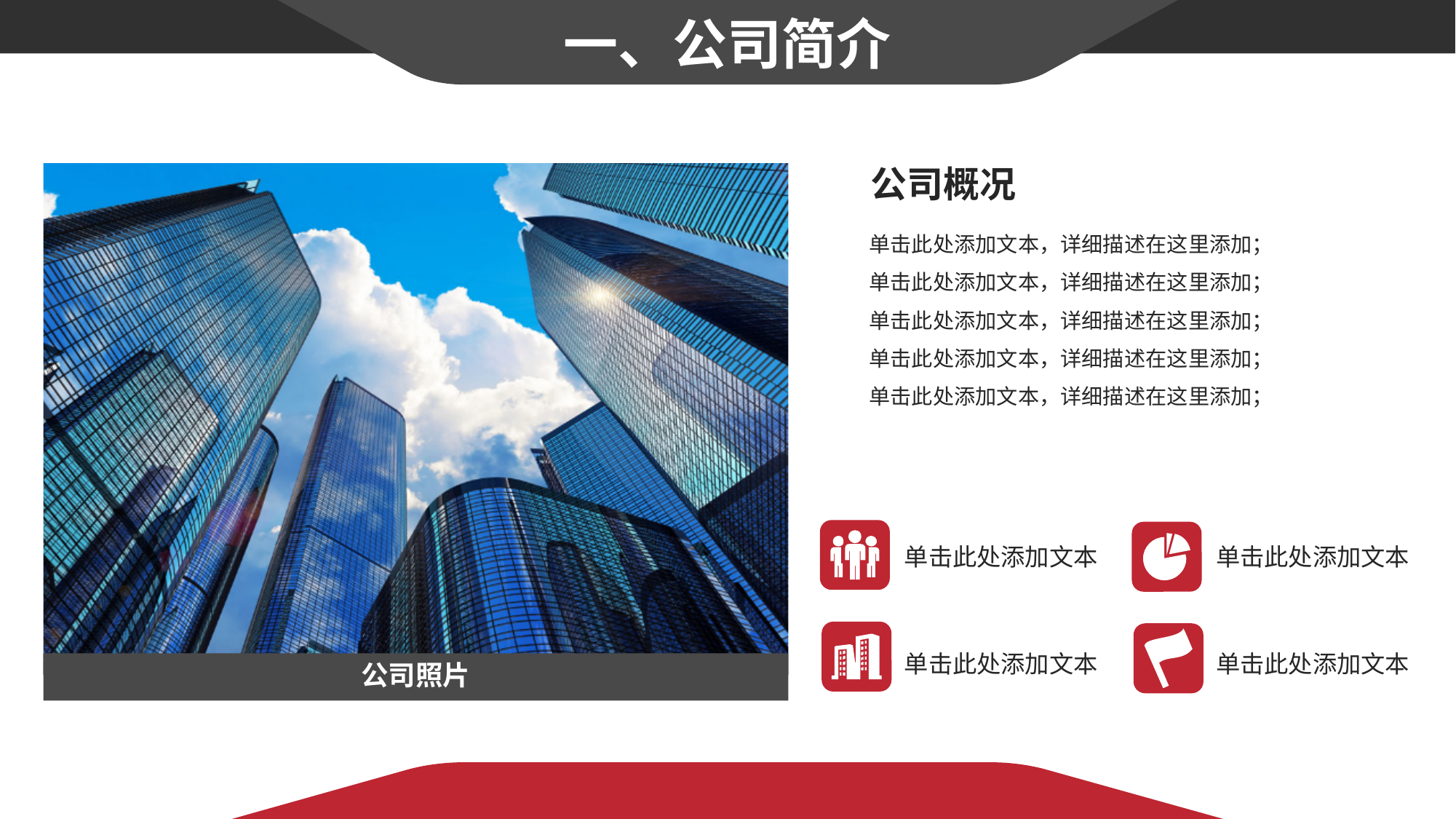

一、公司简介
公司概况

公司照片

单击此处添加文本，详细描述在这里添加；
单击此处添加文本，详细描述在这里添加；
单击此处添加文本，详细描述在这里添加；
单击此处添加文本，详细描述在这里添加；
单击此处添加文本，详细描述在这里添加；

单击此处添加文本
单击此处添加文本

单击此处添加文本
单击此处添加文本